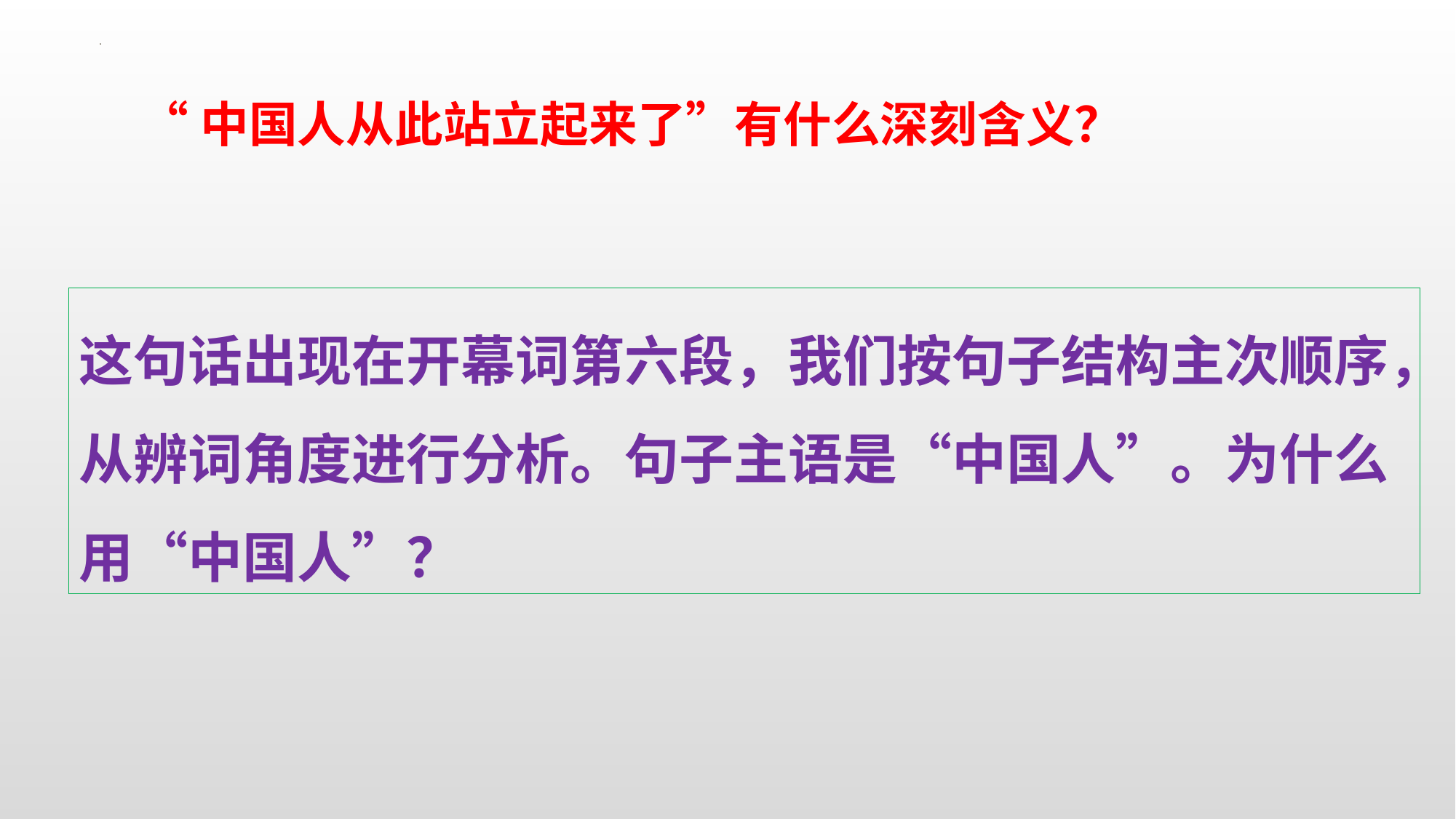

“中国人从此站立起来了”有什么深刻含义？
这句话出现在开幕词第六段，我们按句子结构主次顺序，从辨词角度进行分析。句子主语是“中国人”。为什么用“中国人”？